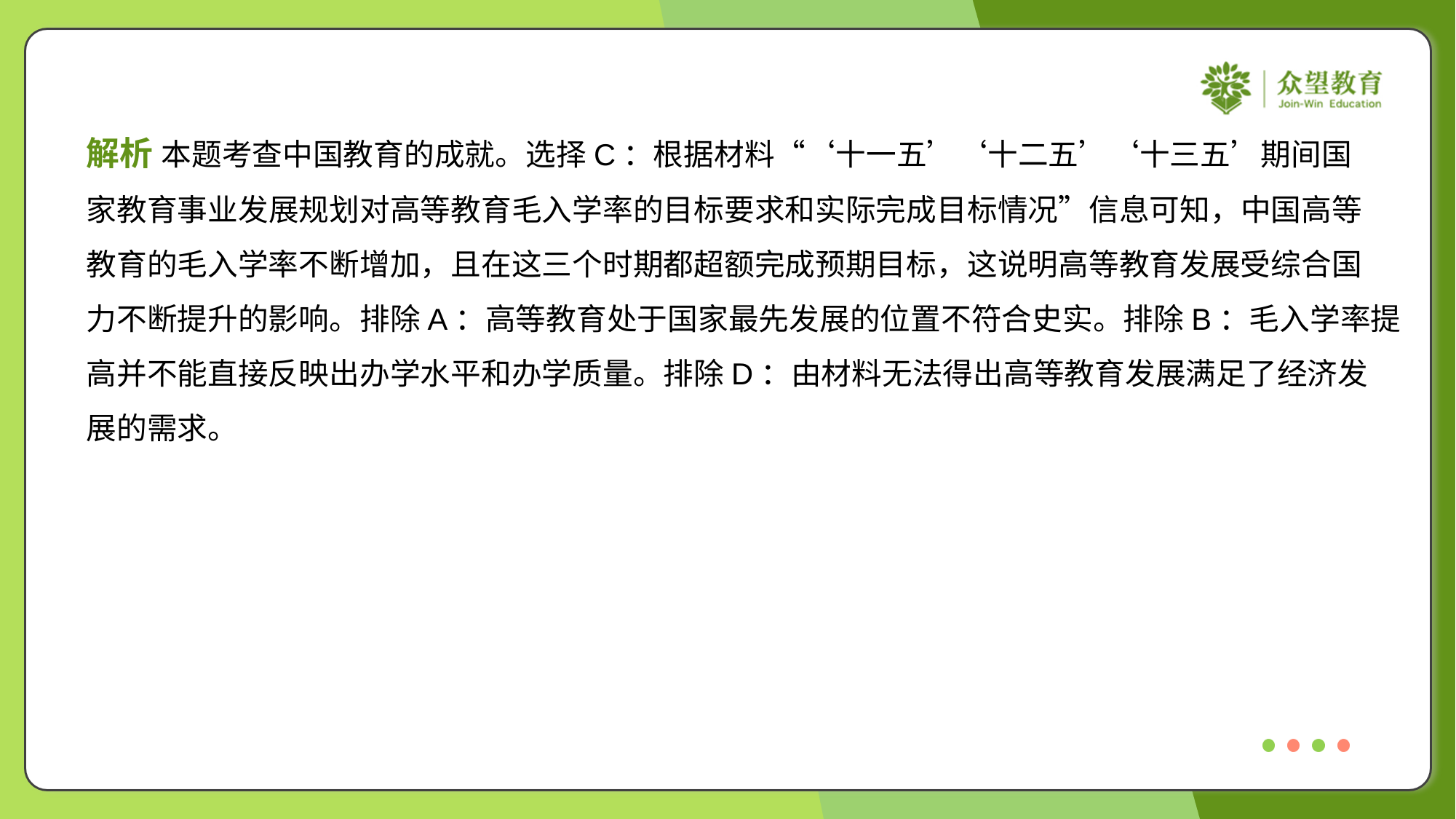

解析 本题考查中国教育的成就。选择C：根据材料“‘十一五’‘十二五’‘十三五’期间国
家教育事业发展规划对高等教育毛入学率的目标要求和实际完成目标情况”信息可知，中国高等
教育的毛入学率不断增加，且在这三个时期都超额完成预期目标，这说明高等教育发展受综合国
力不断提升的影响。排除A：高等教育处于国家最先发展的位置不符合史实。排除B：毛入学率提
高并不能直接反映出办学水平和办学质量。排除D：由材料无法得出高等教育发展满足了经济发
展的需求。